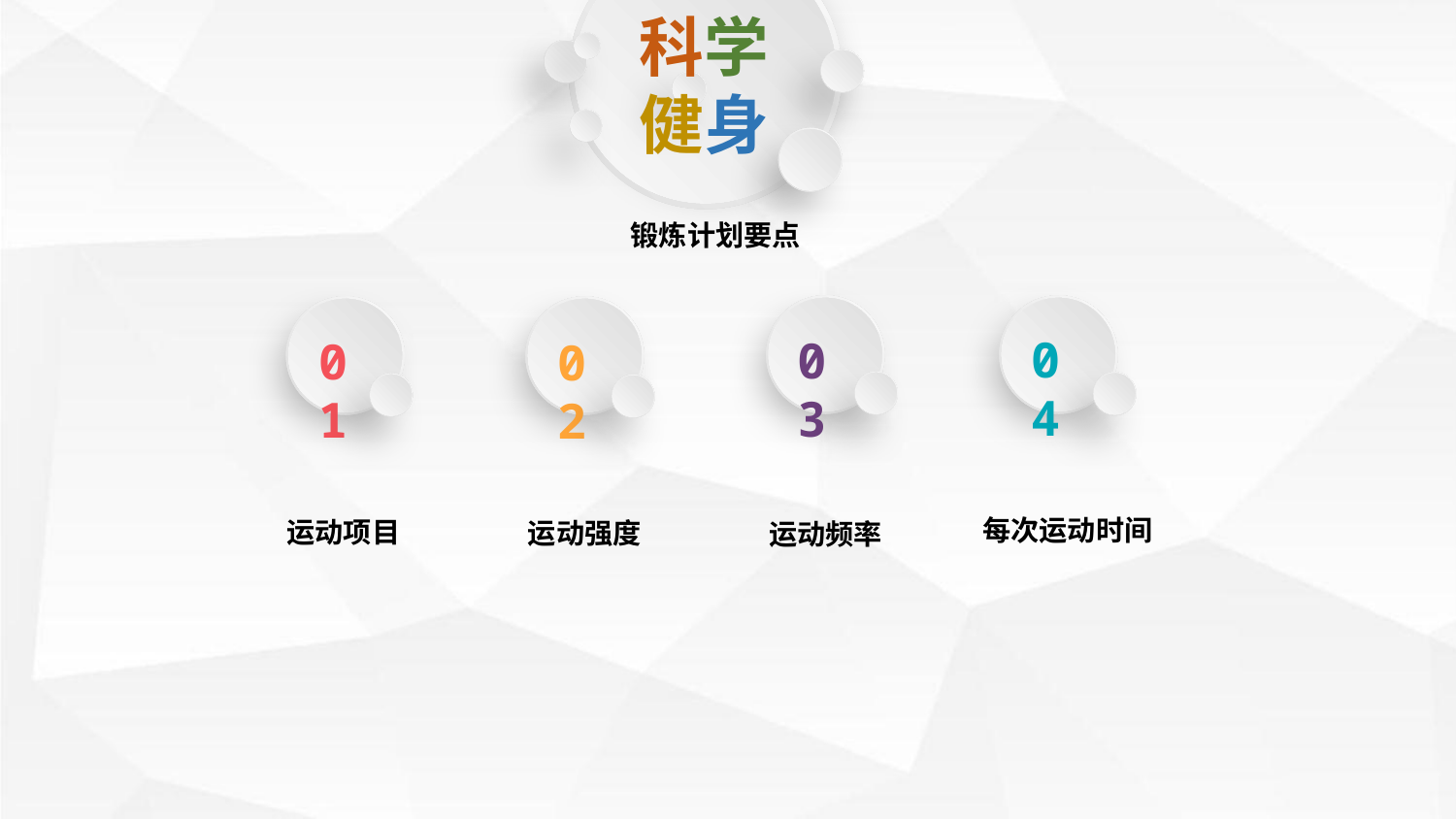

科学健身

锻炼计划要点

03

04

01

02

每次运动时间

运动项目

运动强度

运动频率